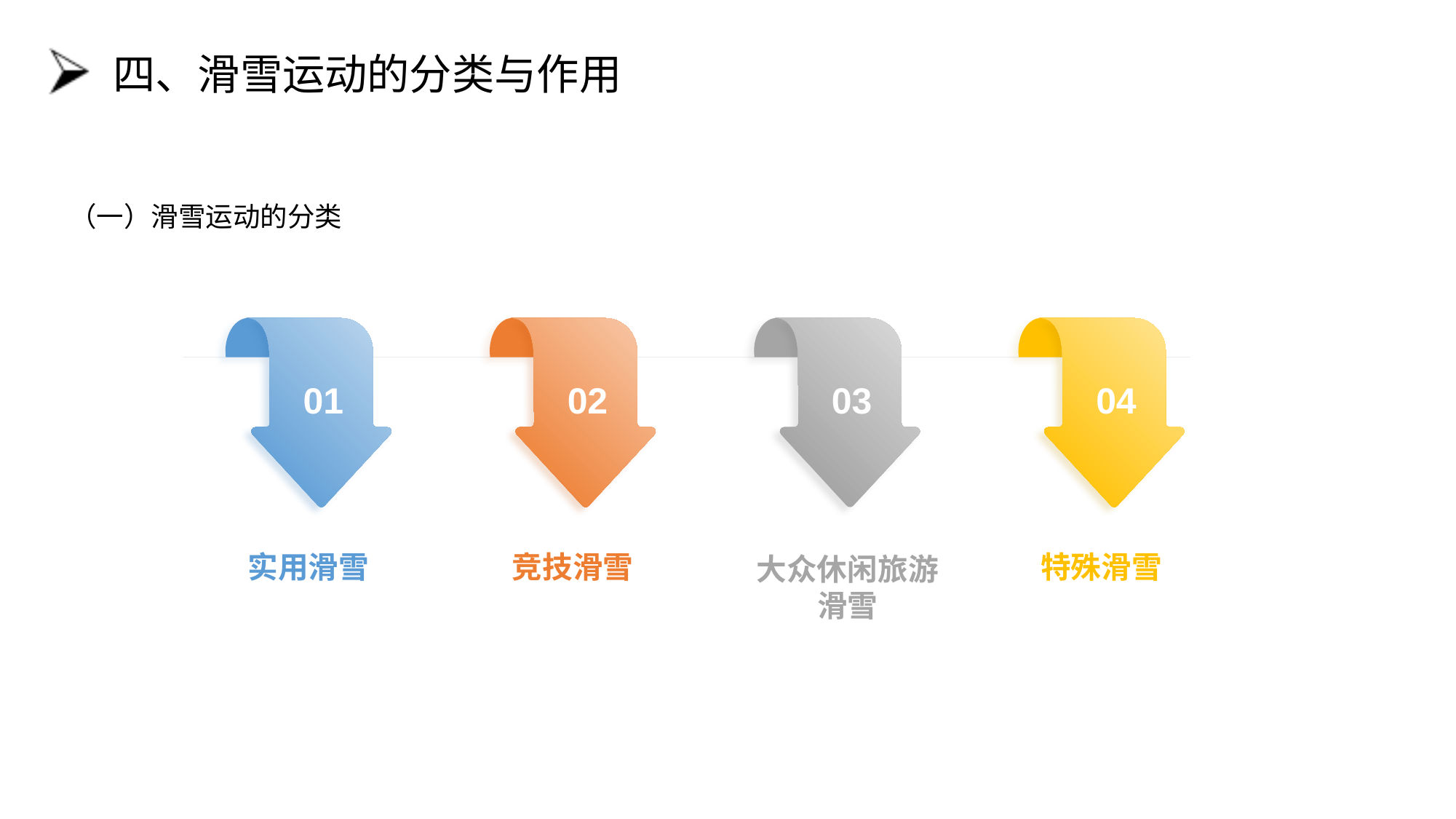

# 四、滑雪运动的分类与作用
（一）滑雪运动的分类
01
02
03
04

实用滑雪
竞技滑雪
特殊滑雪
大众休闲旅游
滑雪